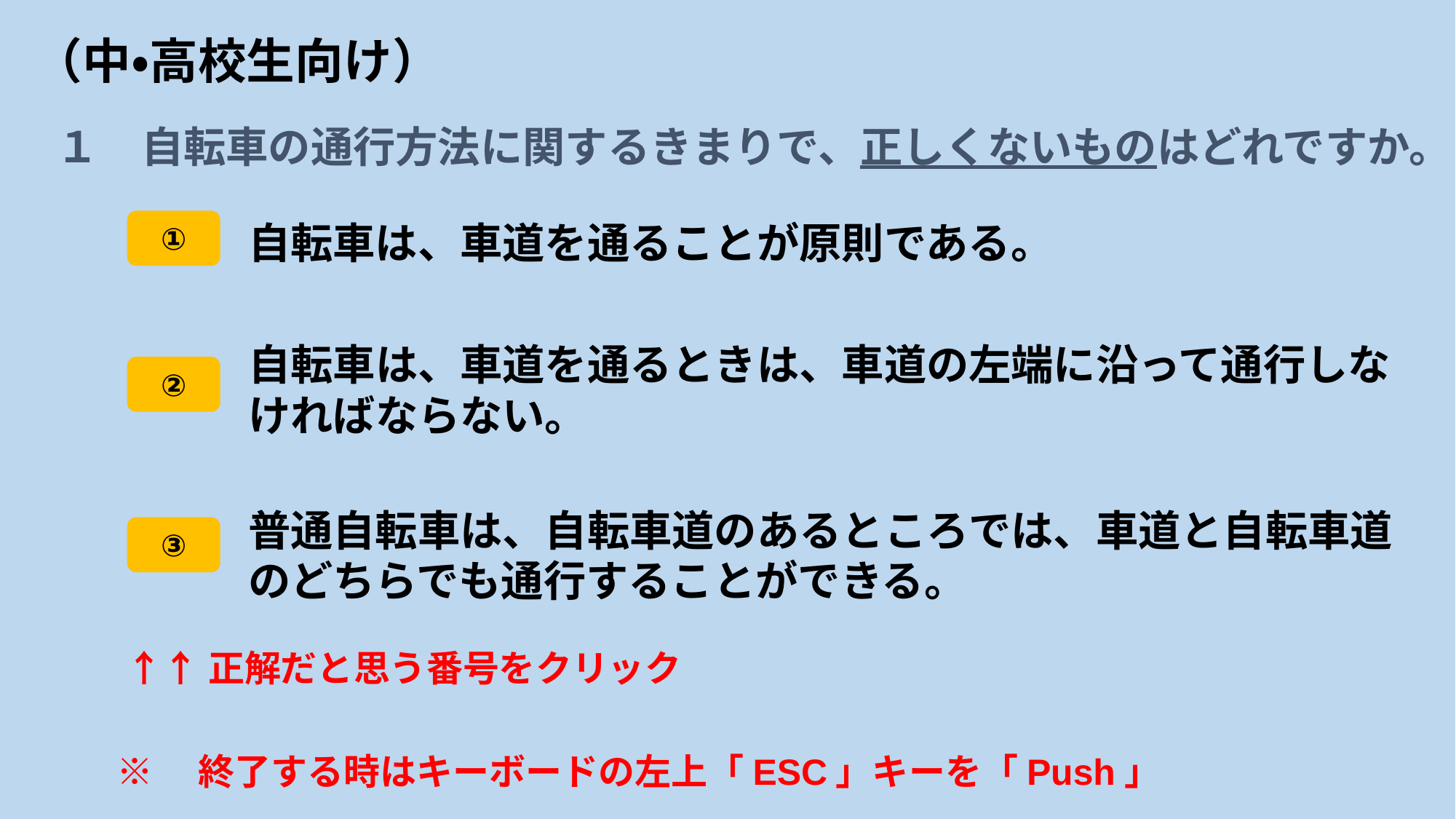

# （中・高校生向け）
１　自転車の通行方法に関するきまりで、正しくないものはどれですか。
①
自転車は、車道を通ることが原則である。

自転車は、車道を通るときは、車道の左端に沿って通行しな
ければならない。

②
普通自転車は、自転車道のあるところでは、車道と自転車道のどちらでも通行することができる。

③
↑↑正解だと思う番号をクリック
※　終了する時はキーボードの左上「ESC」キーを「Push」